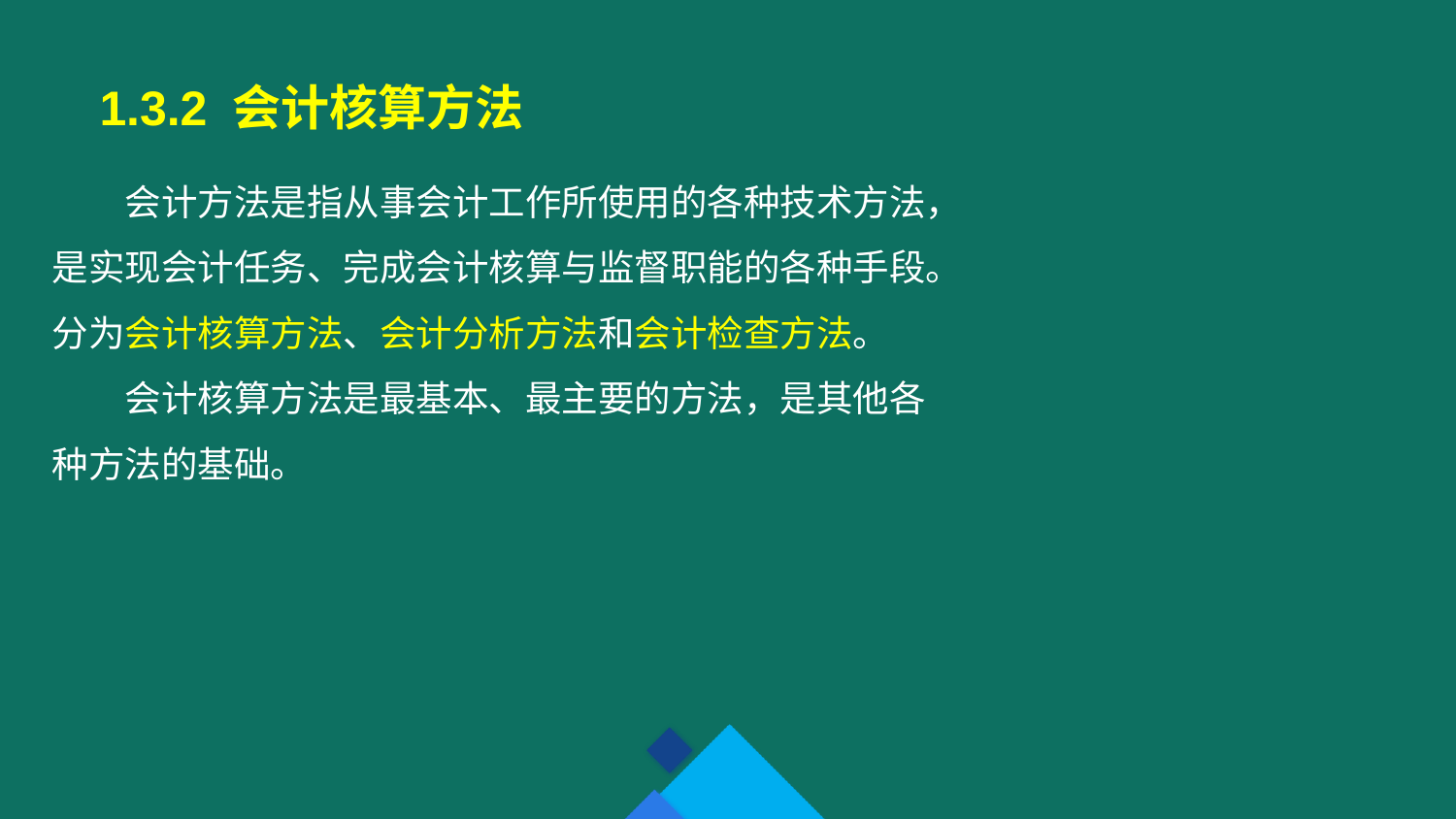

1.3.2 会计核算方法
会计方法是指从事会计工作所使用的各种技术方法，是实现会计任务、完成会计核算与监督职能的各种手段。分为会计核算方法、会计分析方法和会计检查方法。
会计核算方法是最基本、最主要的方法，是其他各种方法的基础。